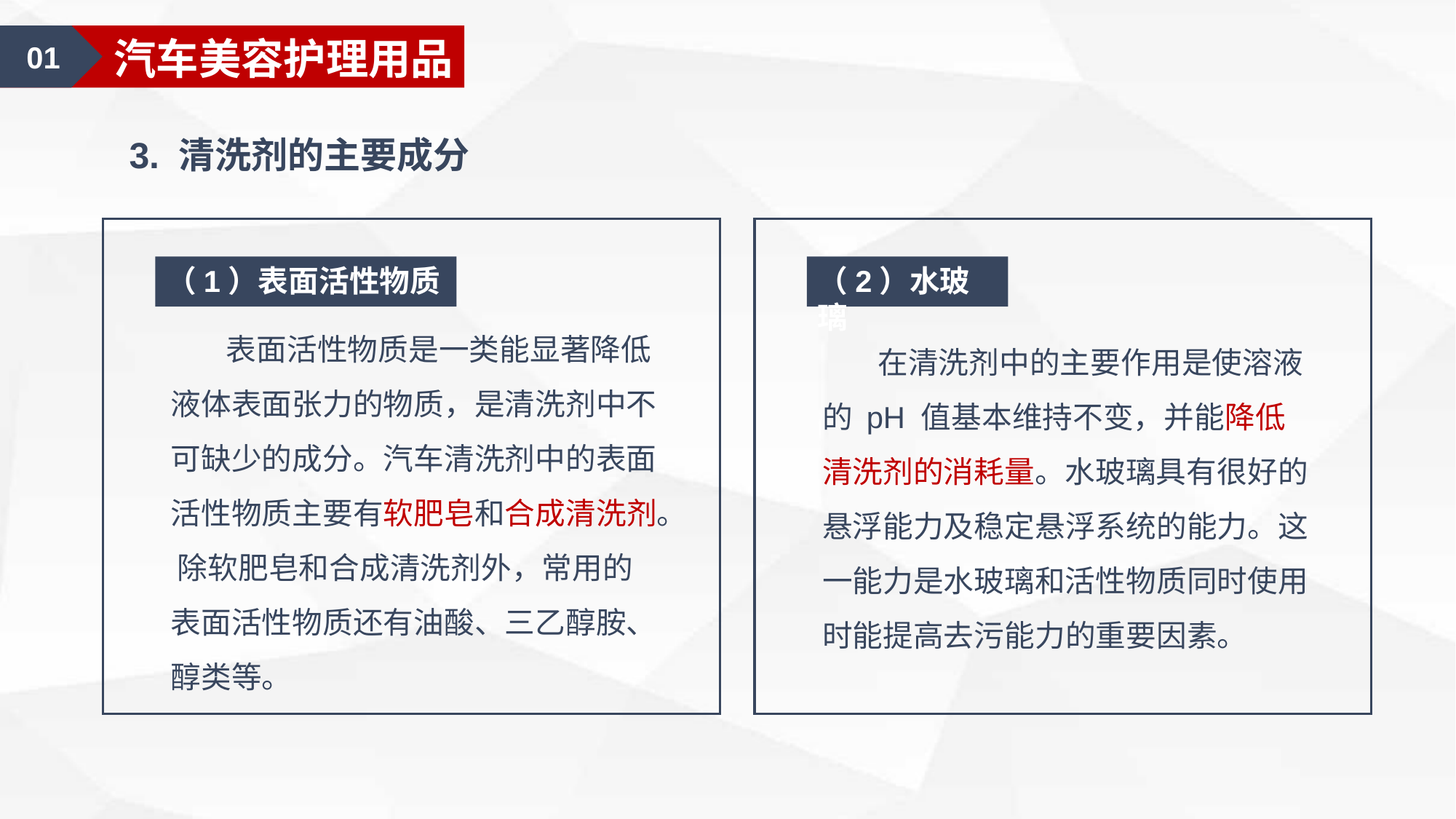

01
汽车美容护理用品
3. 清洗剂的主要成分

（1）表面活性物质
（2）水玻璃
       表面活性物质是一类能显著降低液体表面张力的物质，是清洗剂中不可缺少的成分。汽车清洗剂中的表面活性物质主要有软肥皂和合成清洗剂。 除软肥皂和合成清洗剂外，常用的表面活性物质还有油酸、三乙醇胺、醇类等。
       在清洗剂中的主要作用是使溶液的 pH 值基本维持不变，并能降低清洗剂的消耗量。水玻璃具有很好的悬浮能力及稳定悬浮系统的能力。这一能力是水玻璃和活性物质同时使用时能提高去污能力的重要因素。